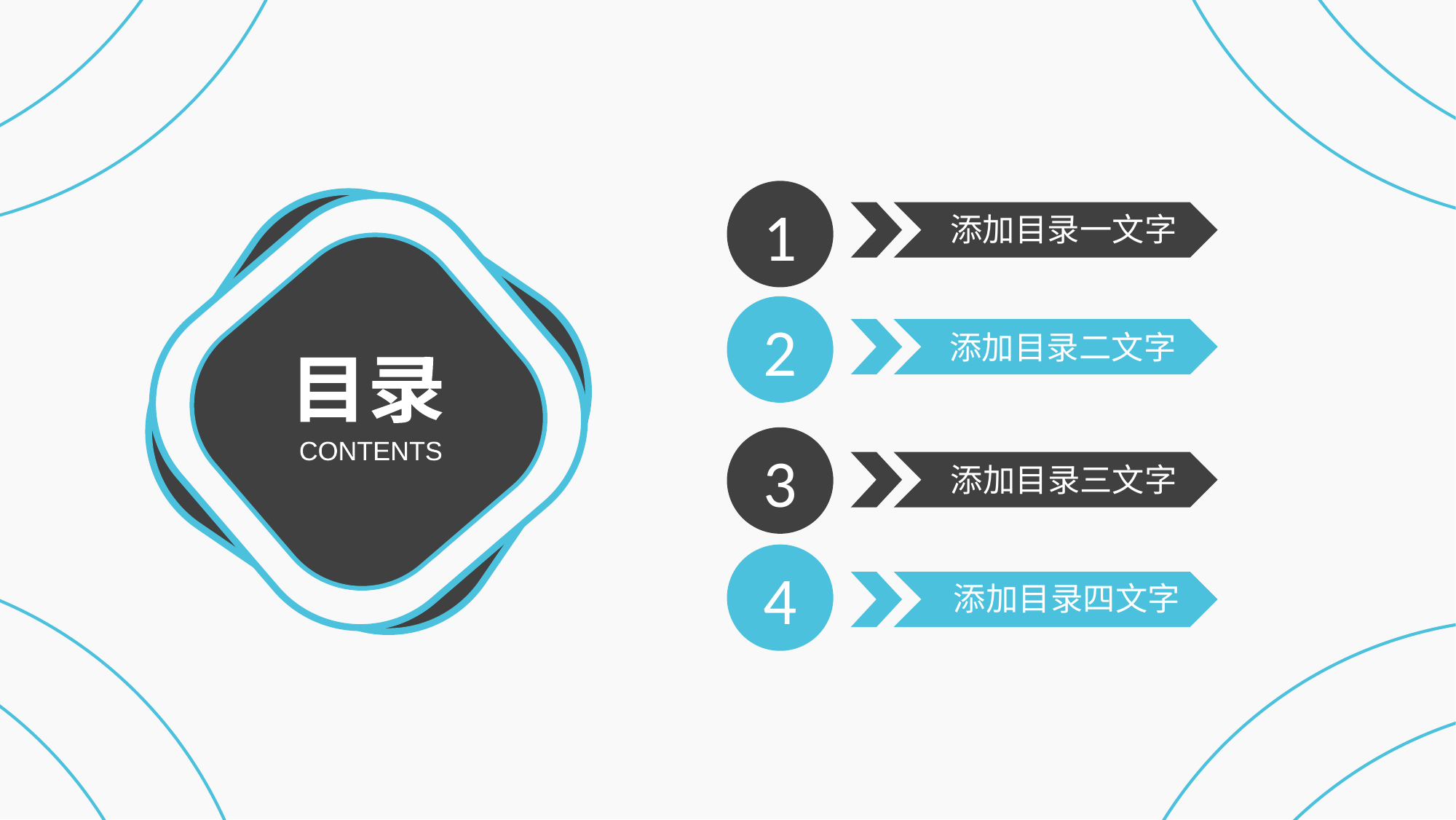

1

添加目录一文字

2

添加目录二文字
目录
3
CONTENTS

添加目录三文字
4

添加目录四文字